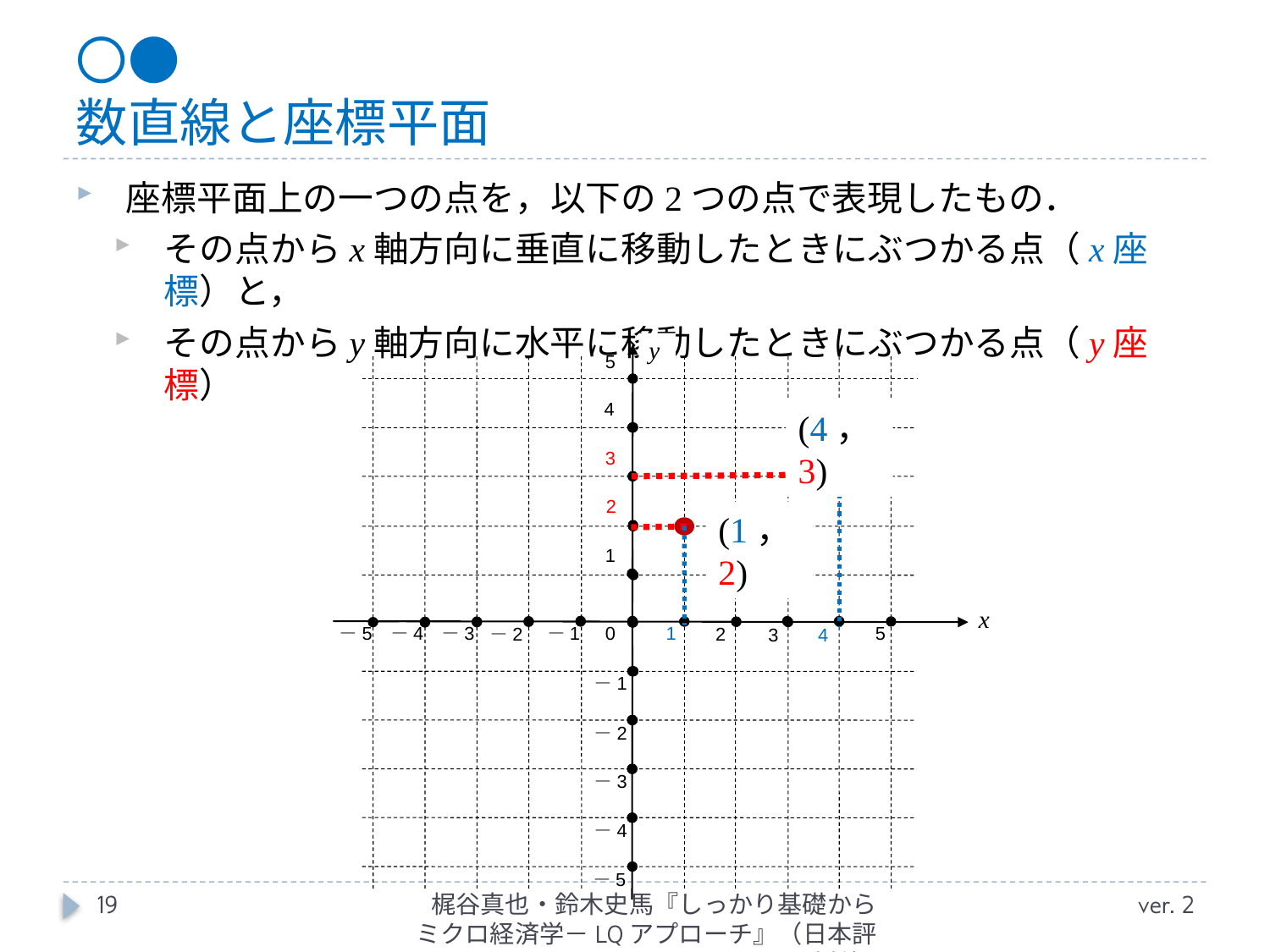

# 〇● 数直線と座標平面
座標平面上の一つの点を，以下の2つの点で表現したもの．
その点からx軸方向に垂直に移動したときにぶつかる点（x座標）と，
その点からy軸方向に水平に移動したときにぶつかる点（y座標）

y
5
4
3
2
1
x
－5
－4
0
－3
1
5
－1
－2
2
4
3
－1
－2
－3
－4
－5
(4，3)

(1，2)

19
梶谷真也・鈴木史馬『しっかり基礎からミクロ経済学－LQアプローチ』（日本評論社）
ver. 2